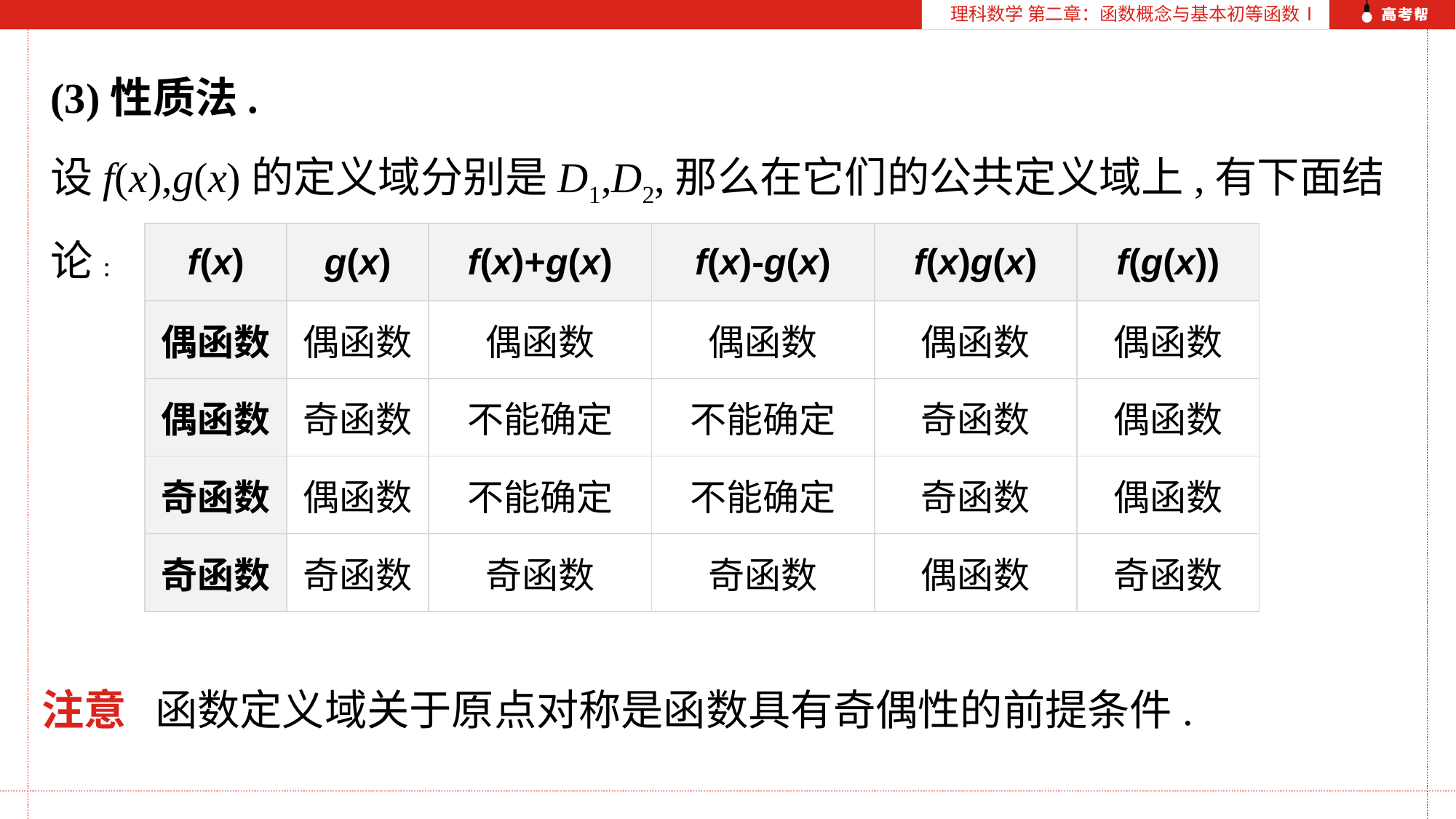

理科数学 第二章：函数概念与基本初等函数Ⅰ

(3)性质法.
设f(x),g(x)的定义域分别是D1,D2,那么在它们的公共定义域上,有下面结论:
| f(x) | g(x) | f(x)+g(x) | f(x)-g(x) | f(x)g(x) | f(g(x)) |
| --- | --- | --- | --- | --- | --- |
| 偶函数 | 偶函数 | 偶函数 | 偶函数 | 偶函数 | 偶函数 |
| 偶函数 | 奇函数 | 不能确定 | 不能确定 | 奇函数 | 偶函数 |
| 奇函数 | 偶函数 | 不能确定 | 不能确定 | 奇函数 | 偶函数 |
| 奇函数 | 奇函数 | 奇函数 | 奇函数 | 偶函数 | 奇函数 |
注意   函数定义域关于原点对称是函数具有奇偶性的前提条件.